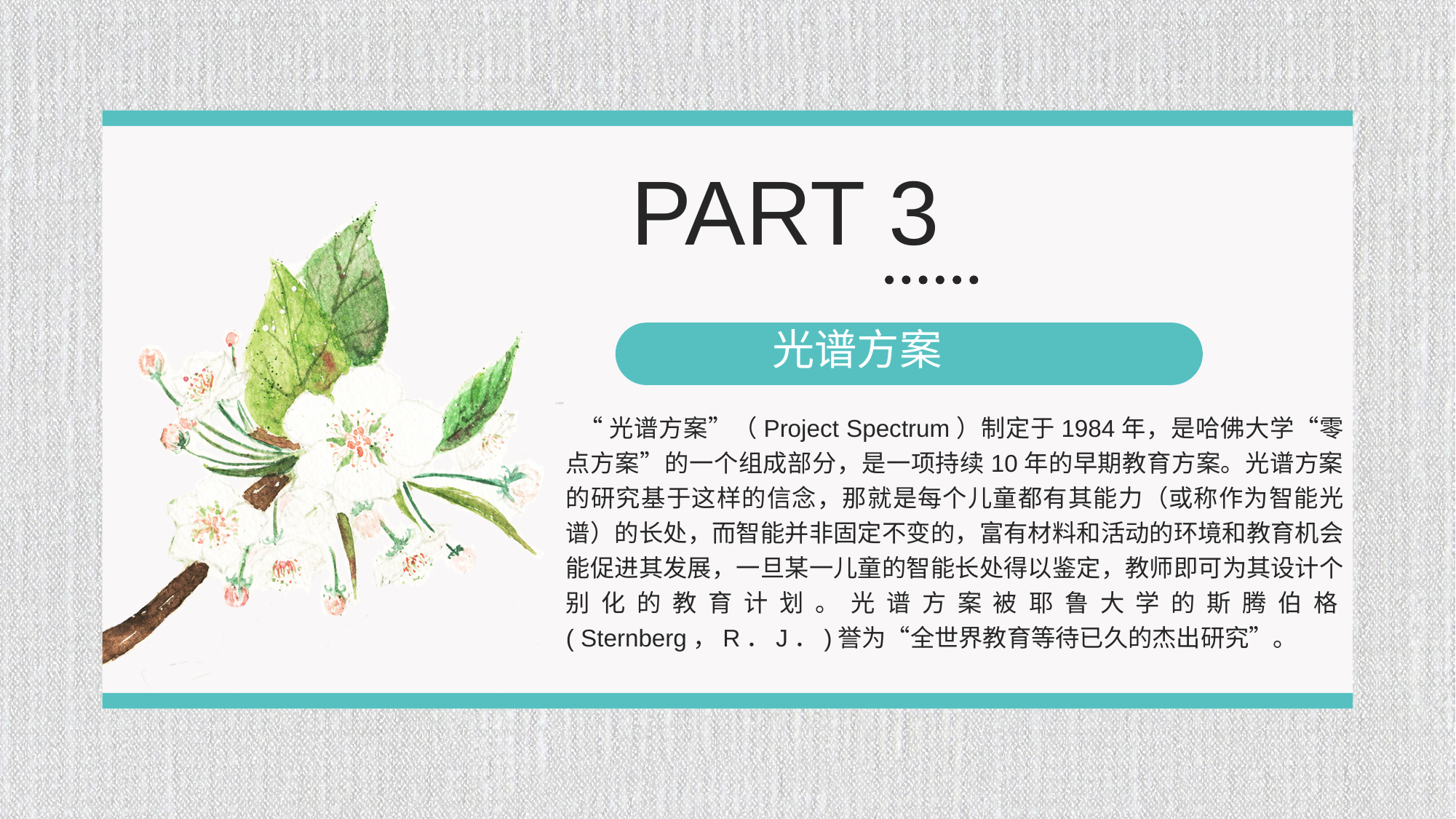

PART 3

光谱方案
  “光谱方案”（Project Spectrum）制定于1984年，是哈佛大学“零点方案”的一个组成部分，是一项持续10年的早期教育方案。光谱方案的研究基于这样的信念，那就是每个儿童都有其能力（或称作为智能光谱）的长处，而智能并非固定不变的，富有材料和活动的环境和教育机会能促进其发展，一旦某一儿童的智能长处得以鉴定，教师即可为其设计个别化的教育计划。光谱方案被耶鲁大学的斯腾伯格( Sternberg，R．J．)誉为“全世界教育等待已久的杰出研究”。